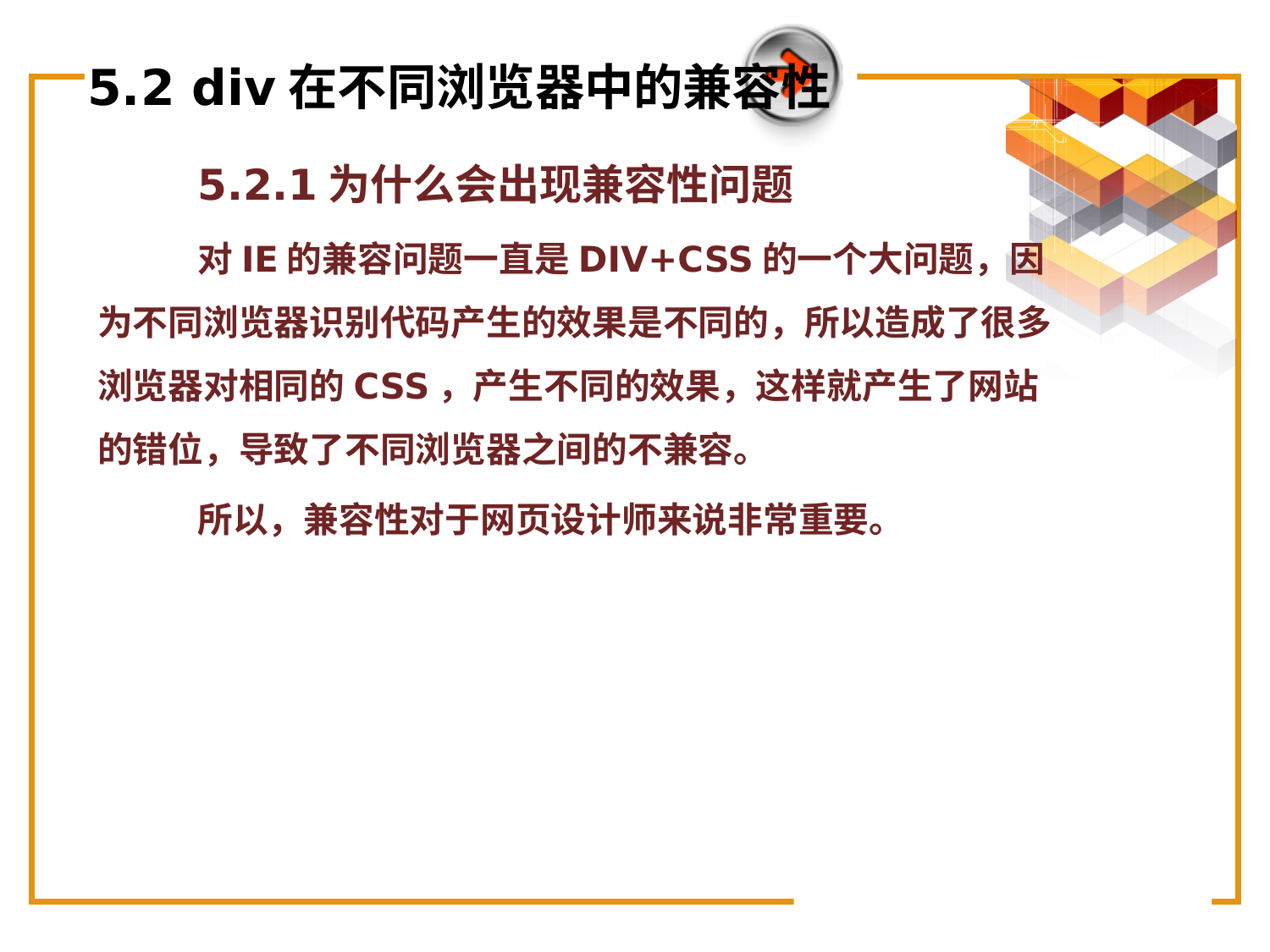

# 5.2 div在不同浏览器中的兼容性
5.2.1为什么会出现兼容性问题
对IE的兼容问题一直是DIV+CSS的一个大问题，因为不同浏览器识别代码产生的效果是不同的，所以造成了很多浏览器对相同的CSS，产生不同的效果，这样就产生了网站的错位，导致了不同浏览器之间的不兼容。
所以，兼容性对于网页设计师来说非常重要。